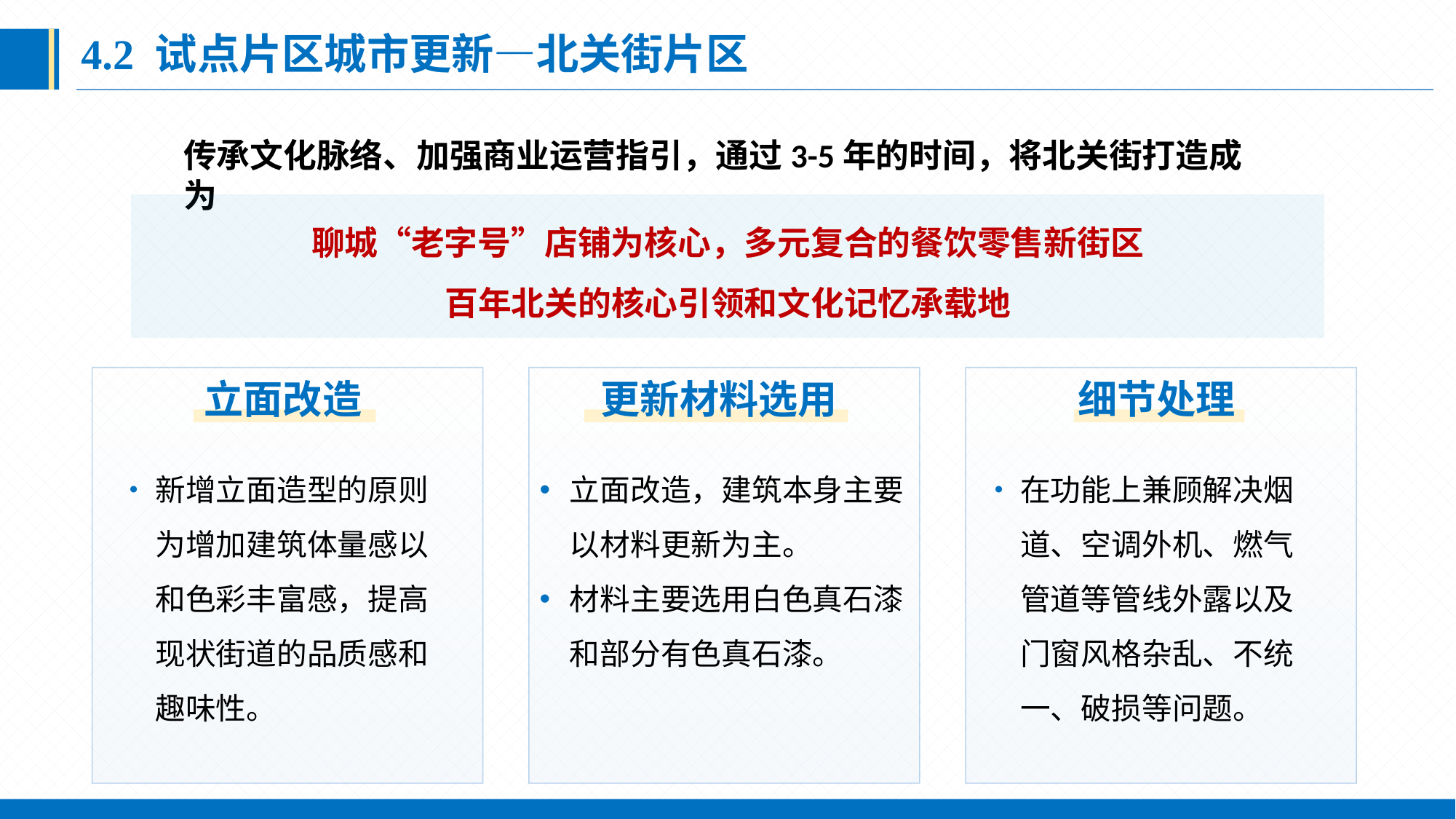

4.2 试点片区城市更新—北关街片区

传承文化脉络、加强商业运营指引，通过3-5年的时间，将北关街打造成为

聊城“老字号”店铺为核心，多元复合的餐饮零售新街区
百年北关的核心引领和文化记忆承载地

立面改造

更新材料选用

细节处理

新增立面造型的原则为增加建筑体量感以和色彩丰富感，提高现状街道的品质感和趣味性。
立面改造，建筑本身主要以材料更新为主。
材料主要选用白色真石漆和部分有色真石漆。
在功能上兼顾解决烟道、空调外机、燃气管道等管线外露以及门窗风格杂乱、不统一、破损等问题。